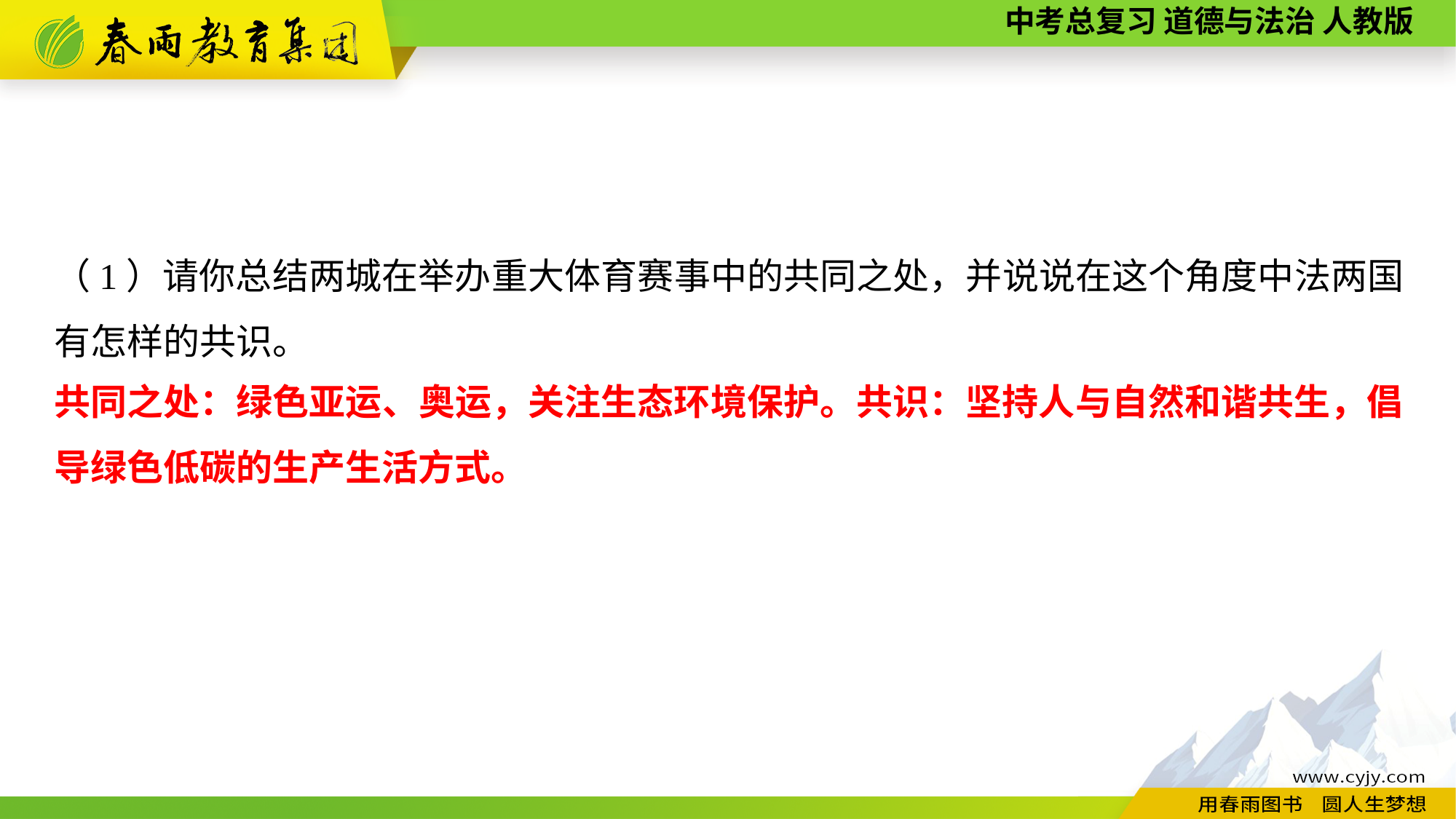

（1）请你总结两城在举办重大体育赛事中的共同之处，并说说在这个角度中法两国有怎样的共识。
共同之处：绿色亚运、奥运，关注生态环境保护。共识：坚持人与自然和谐共生，倡导绿色低碳的生产生活方式。